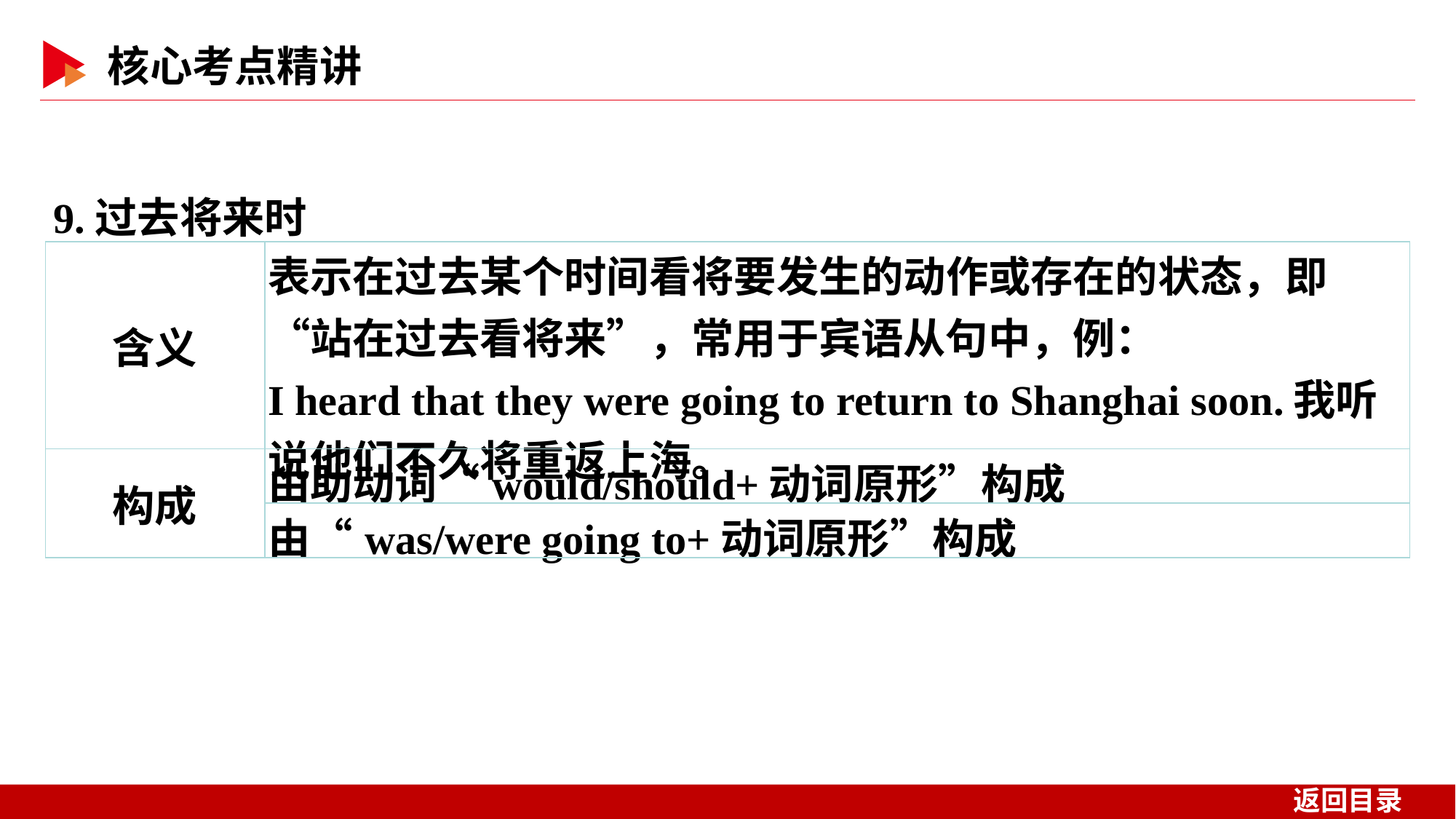

9.过去将来时
| 含义 | 表示在过去某个时间看将要发生的动作或存在的状态，即“站在过去看将来”，常用于宾语从句中，例： I heard that they were going to return to Shanghai soon.我听说他们不久将重返上海。 |
| --- | --- |
| 构成 | 由助动词“would/should+动词原形”构成 |
|  | 由“was/were going to+动词原形”构成 |